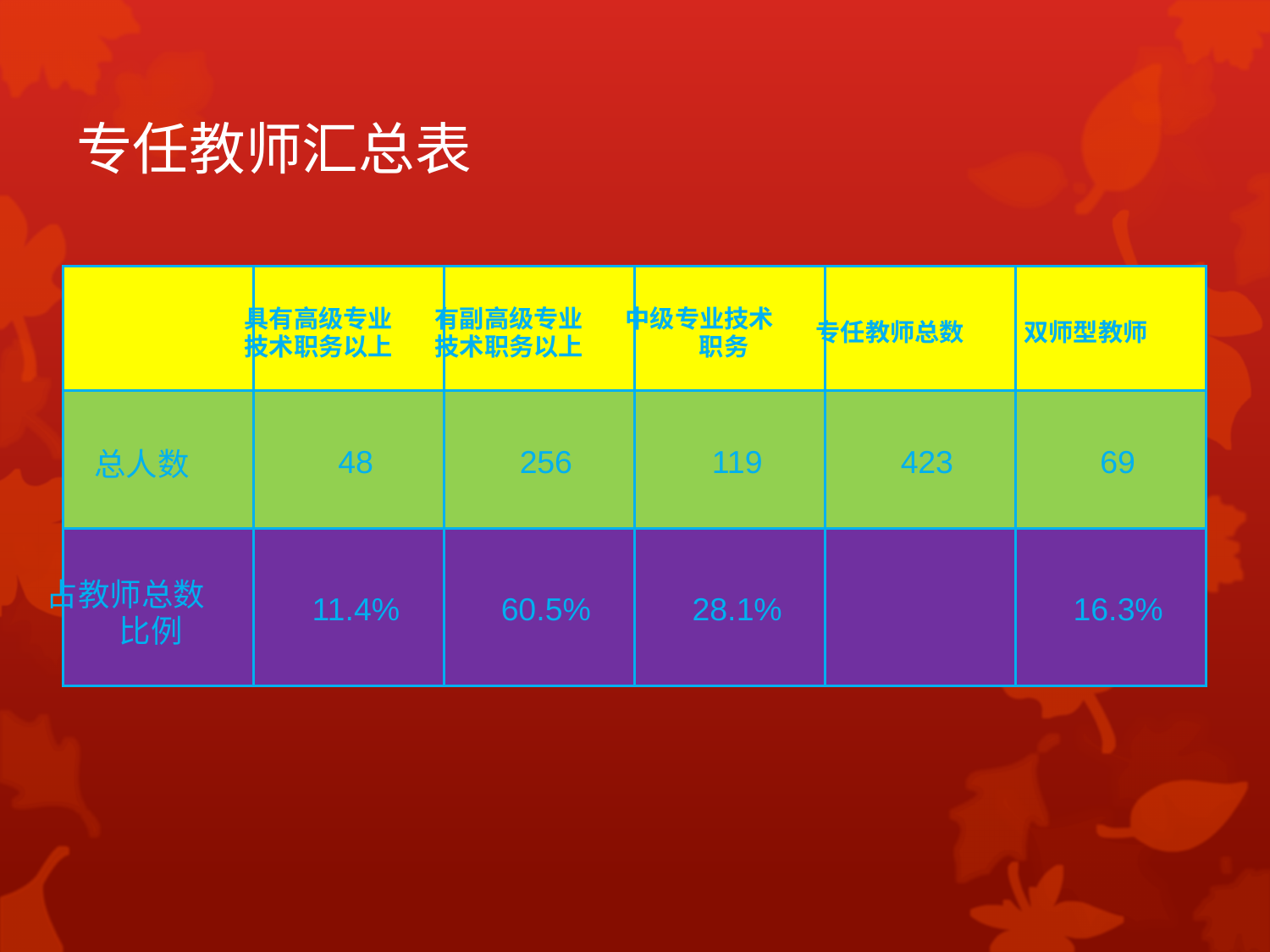

# 专任教师汇总表

具有高级专业
有副高级专业
中级专业技术
专任教师总数
双师型教师
技术职务以上
技术职务以上
职务

48
256
119
423
69
总人数

占教师总数
11.4%
60.5%
28.1%
16.3%
比例